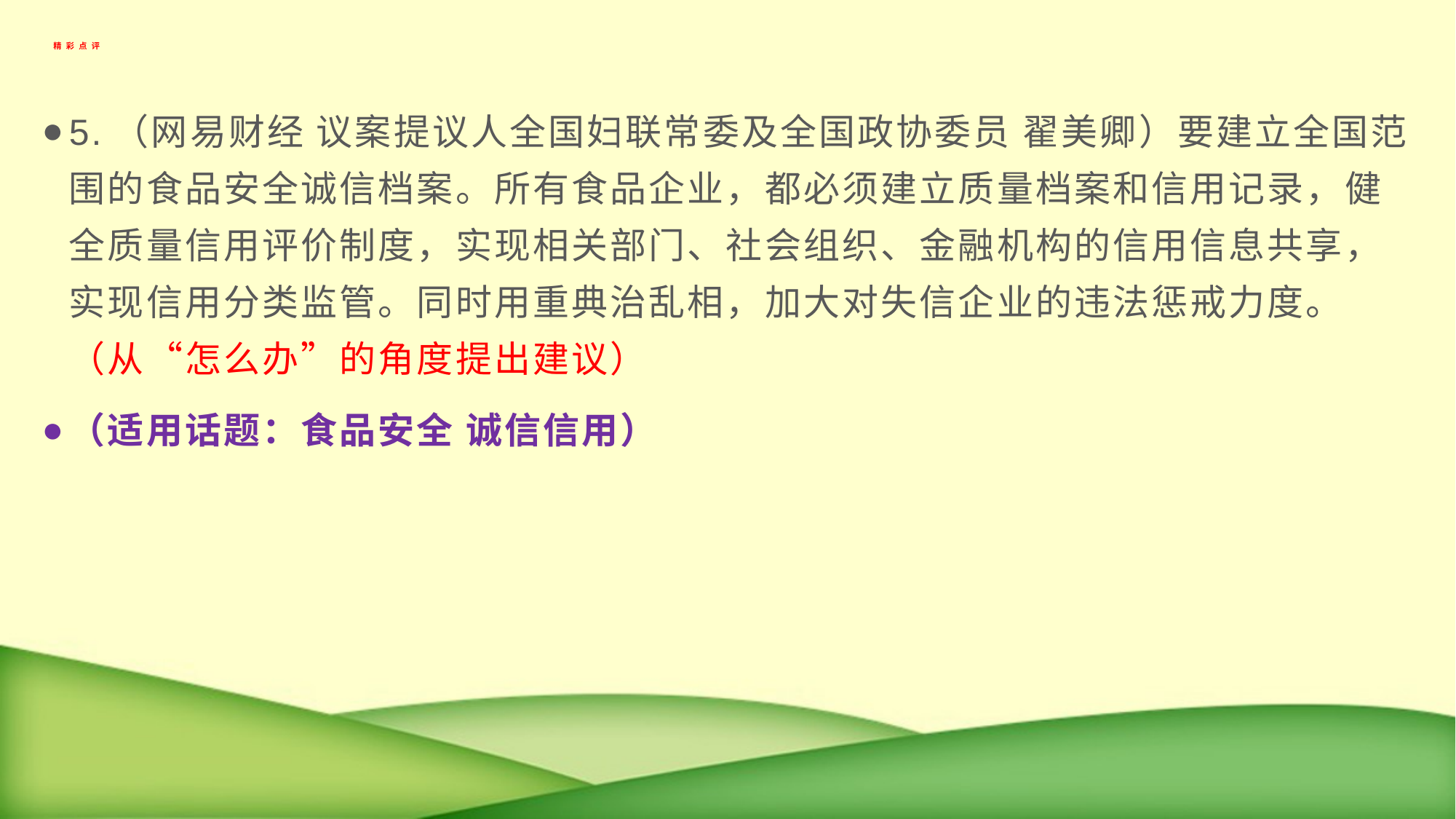

# 精彩点评

5.（网易财经 议案提议人全国妇联常委及全国政协委员 翟美卿）要建立全国范围的食品安全诚信档案。所有食品企业，都必须建立质量档案和信用记录，健全质量信用评价制度，实现相关部门、社会组织、金融机构的信用信息共享，实现信用分类监管。同时用重典治乱相，加大对失信企业的违法惩戒力度。（从“怎么办”的角度提出建议）
（适用话题：食品安全 诚信信用）